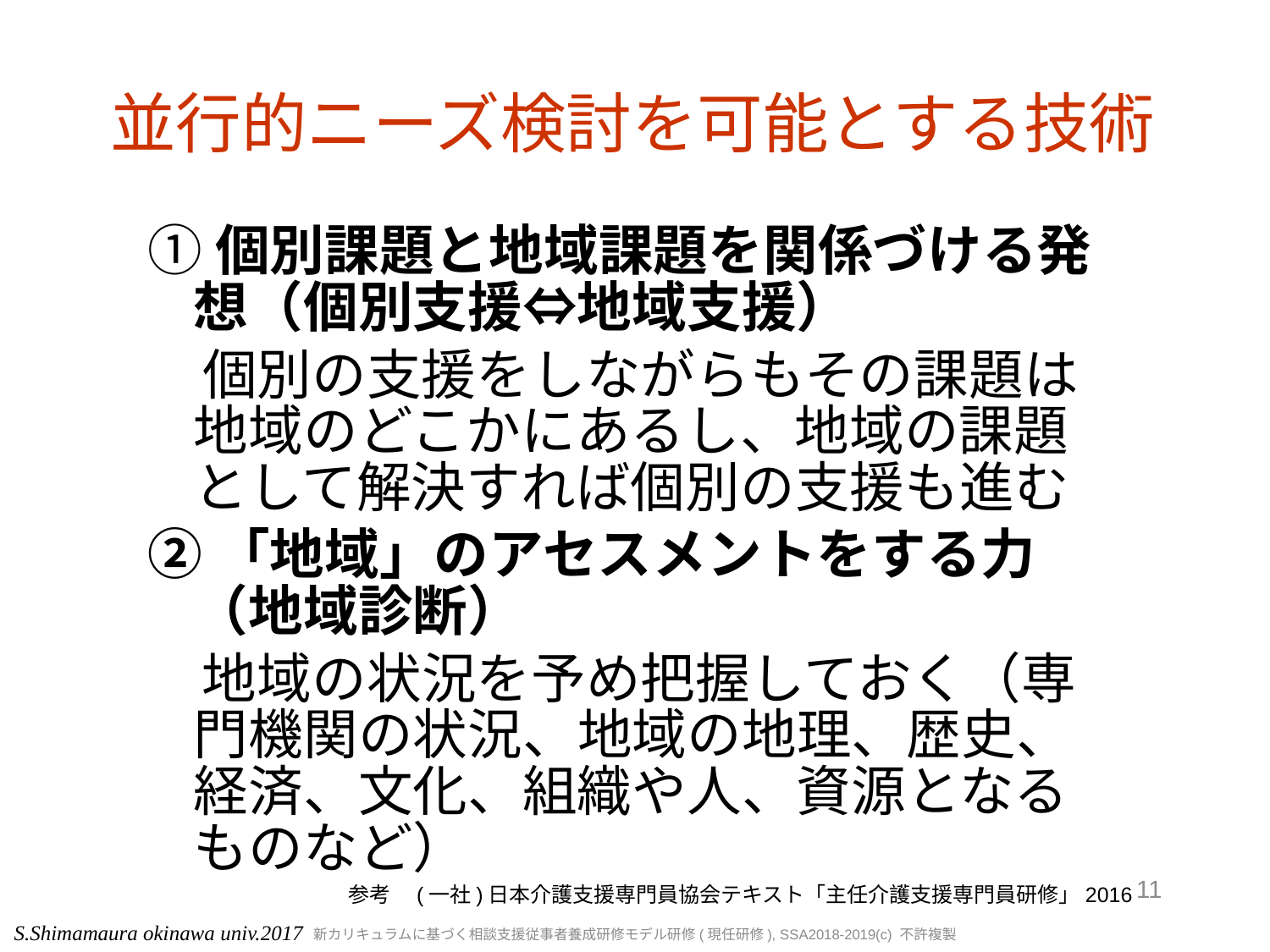

# 並行的ニーズ検討を可能とする技術
①個別課題と地域課題を関係づける発想（個別支援⇔地域支援）
　個別の支援をしながらもその課題は地域のどこかにあるし、地域の課題として解決すれば個別の支援も進む
②「地域」のアセスメントをする力（地域診断）
　地域の状況を予め把握しておく（専門機関の状況、地域の地理、歴史、経済、文化、組織や人、資源となるものなど）
11
参考　(一社)日本介護支援専門員協会テキスト「主任介護支援専門員研修」2016
S.Shimamaura okinawa univ.2017
新カリキュラムに基づく相談支援従事者養成研修モデル研修(現任研修), SSA2018-2019(c) 不許複製